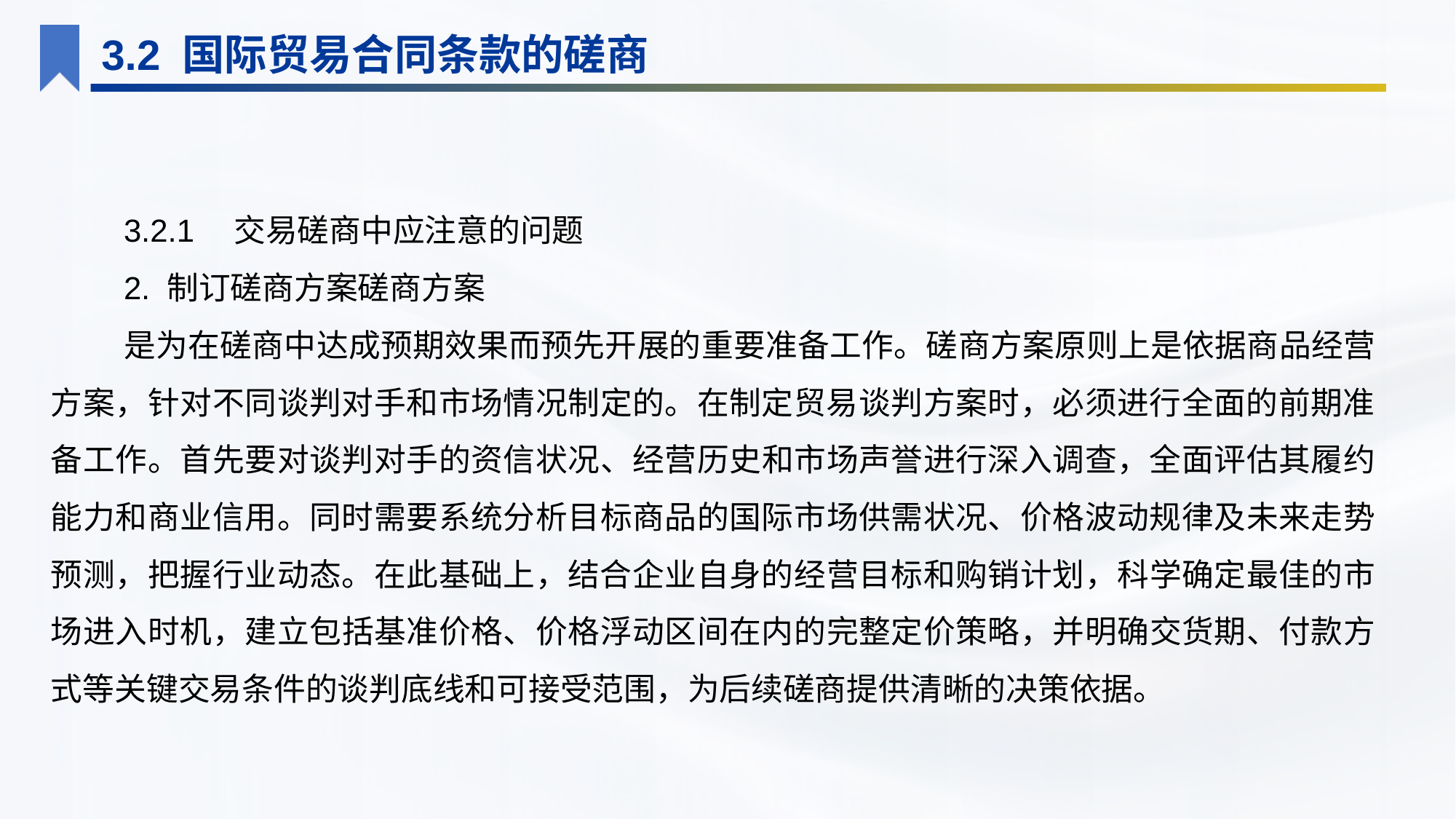

3.2 国际贸易合同条款的磋商
3.2.1　交易磋商中应注意的问题
2. 制订磋商方案磋商方案
是为在磋商中达成预期效果而预先开展的重要准备工作。磋商方案原则上是依据商品经营方案，针对不同谈判对手和市场情况制定的。在制定贸易谈判方案时，必须进行全面的前期准备工作。首先要对谈判对手的资信状况、经营历史和市场声誉进行深入调查，全面评估其履约能力和商业信用。同时需要系统分析目标商品的国际市场供需状况、价格波动规律及未来走势预测，把握行业动态。在此基础上，结合企业自身的经营目标和购销计划，科学确定最佳的市场进入时机，建立包括基准价格、价格浮动区间在内的完整定价策略，并明确交货期、付款方式等关键交易条件的谈判底线和可接受范围，为后续磋商提供清晰的决策依据。